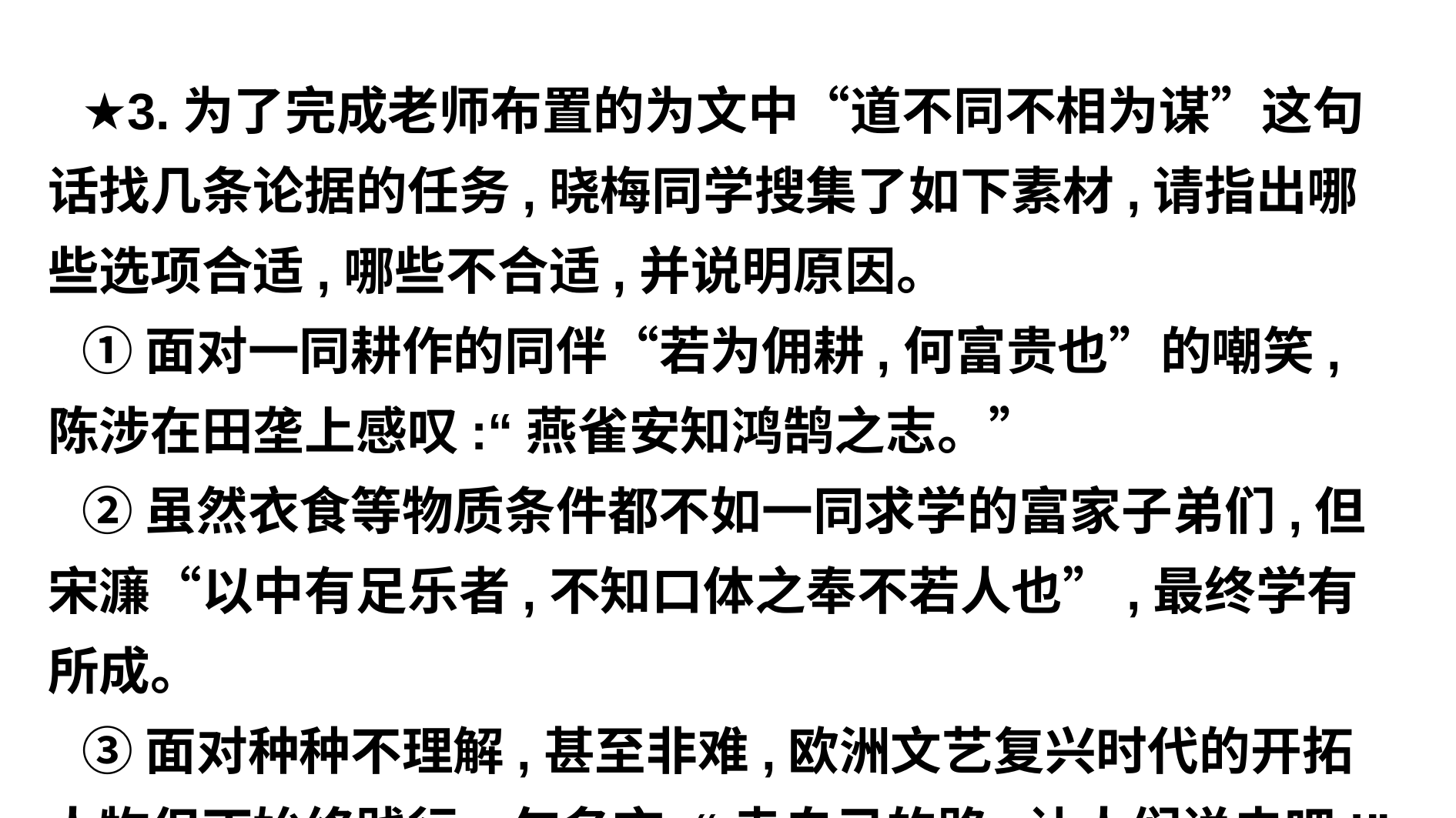

★3.为了完成老师布置的为文中“道不同不相为谋”这句话找几条论据的任务,晓梅同学搜集了如下素材,请指出哪些选项合适,哪些不合适,并说明原因。
①面对一同耕作的同伴“若为佣耕,何富贵也”的嘲笑,陈涉在田垄上感叹:“燕雀安知鸿鹄之志。”
②虽然衣食等物质条件都不如一同求学的富家子弟们,但宋濂“以中有足乐者,不知口体之奉不若人也”,最终学有所成。
③面对种种不理解,甚至非难,欧洲文艺复兴时代的开拓人物但丁始终践行一句名言:“走自己的路,让人们说去吧!”